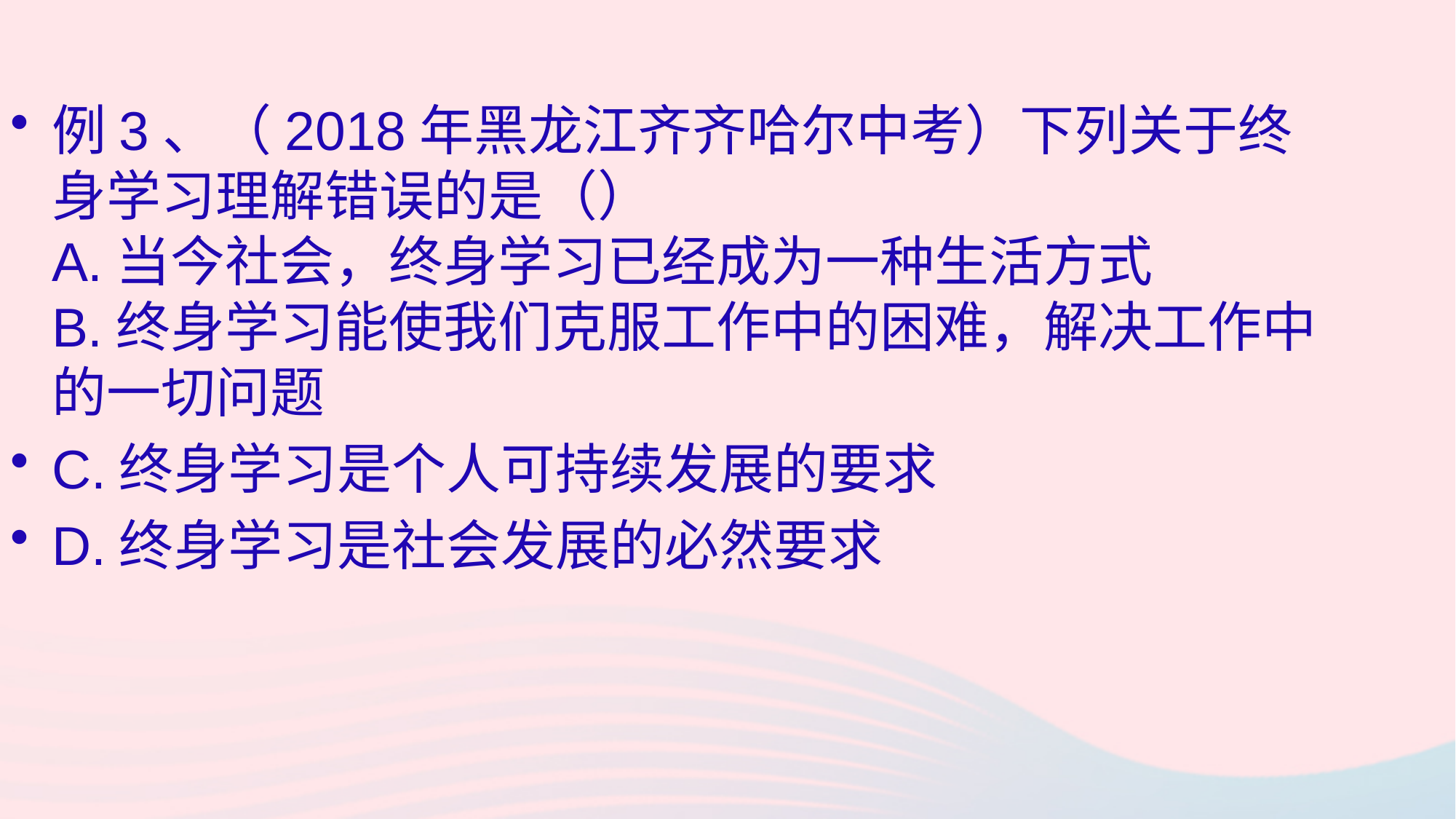

例3、（2018年黑龙江齐齐哈尔中考）下列关于终身学习理解错误的是（）
A.当今社会，终身学习已经成为一种生活方式
B.终身学习能使我们克服工作中的困难，解决工作中的一切问题
C.终身学习是个人可持续发展的要求
D.终身学习是社会发展的必然要求